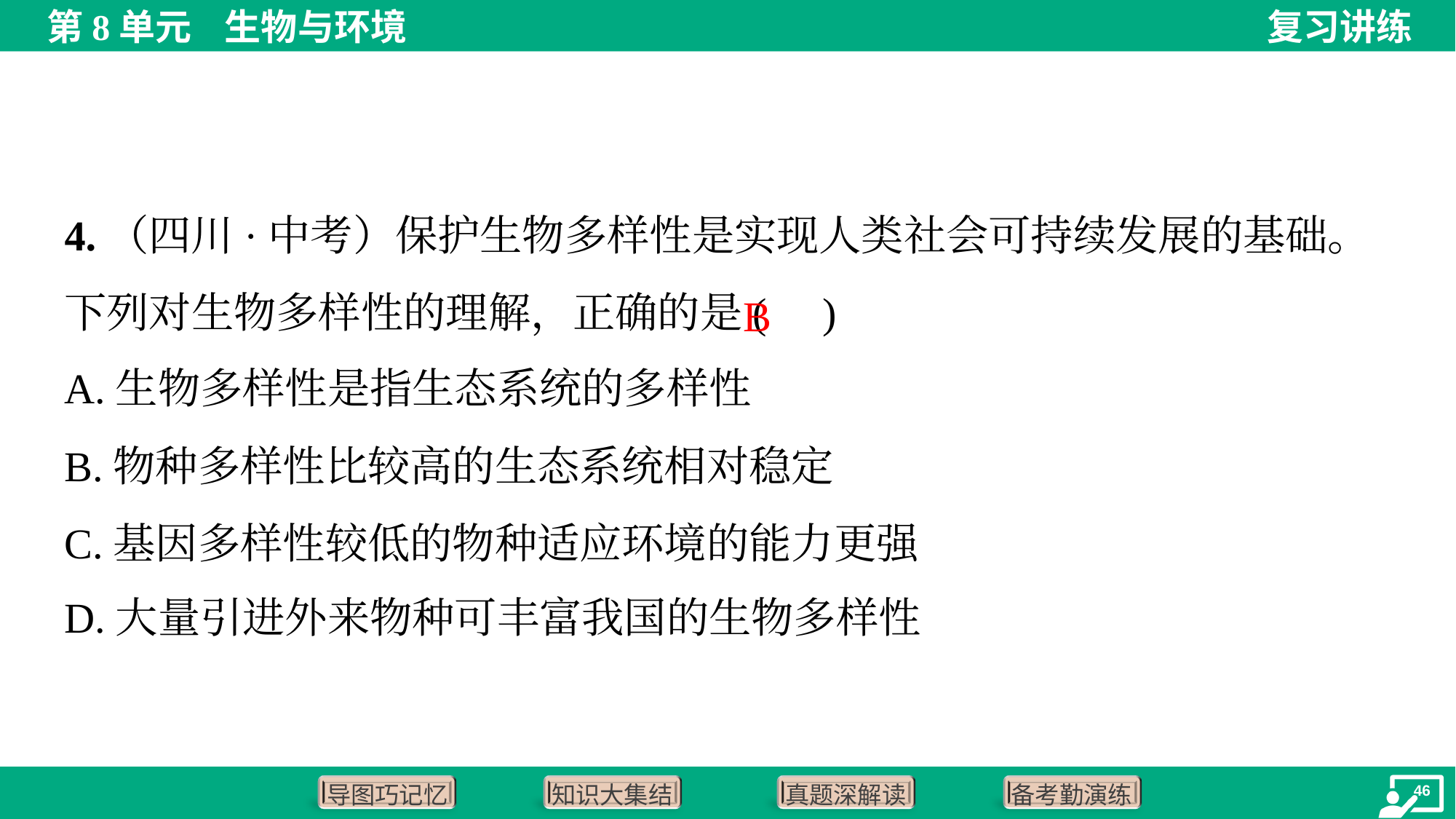

4.（四川·中考）保护生物多样性是实现人类社会可持续发展的基础。下列对生物多样性的理解，正确的是(     )
B
A.生物多样性是指生态系统的多样性
B.物种多样性比较高的生态系统相对稳定
C.基因多样性较低的物种适应环境的能力更强
D.大量引进外来物种可丰富我国的生物多样性